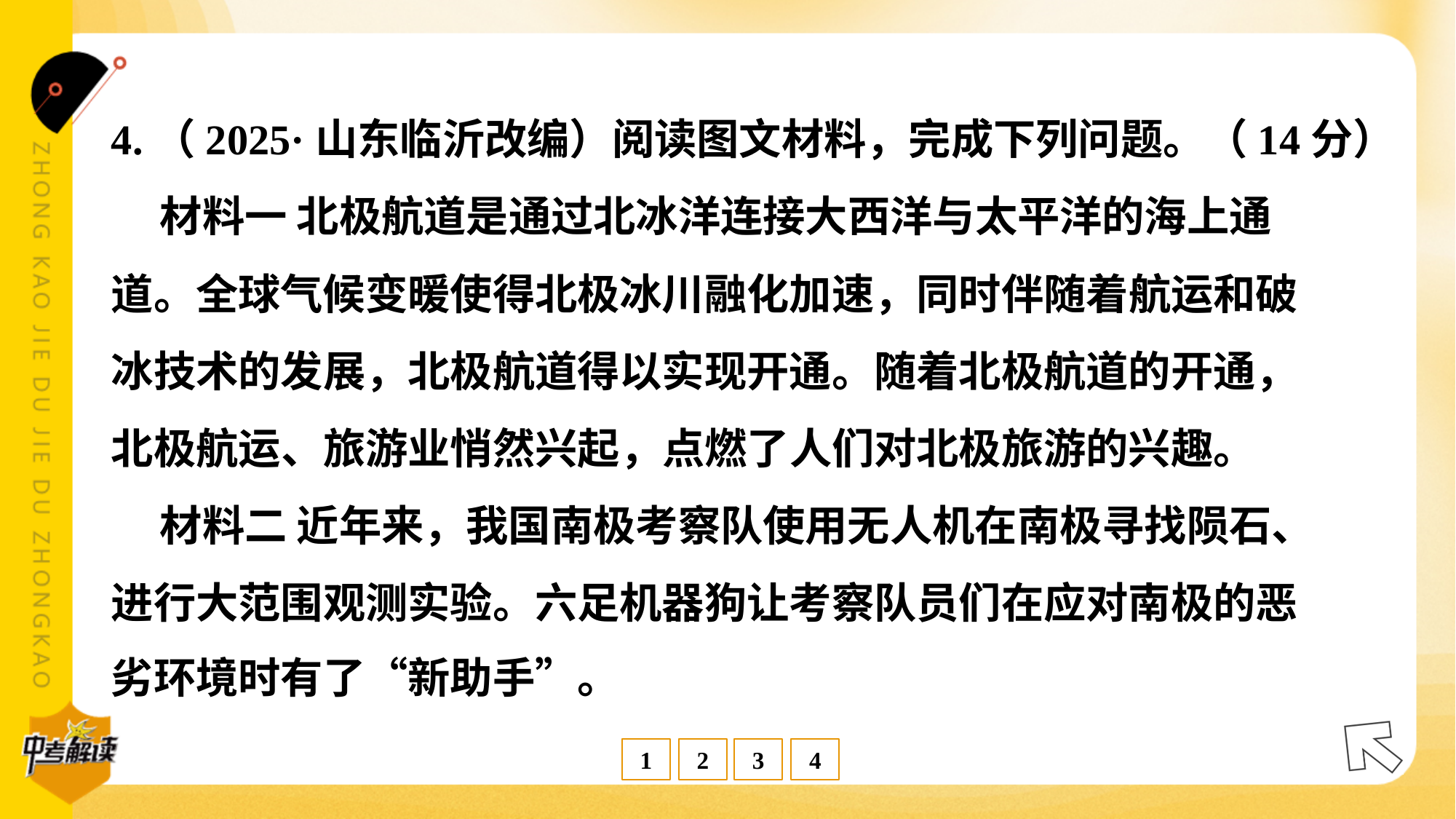

4.（2025·山东临沂改编）阅读图文材料，完成下列问题。（14分）
    材料一 北极航道是通过北冰洋连接大西洋与太平洋的海上通
道。全球气候变暖使得北极冰川融化加速，同时伴随着航运和破
冰技术的发展，北极航道得以实现开通。随着北极航道的开通，
北极航运、旅游业悄然兴起，点燃了人们对北极旅游的兴趣。
    材料二 近年来，我国南极考察队使用无人机在南极寻找陨石、
进行大范围观测实验。六足机器狗让考察队员们在应对南极的恶
劣环境时有了“新助手”。